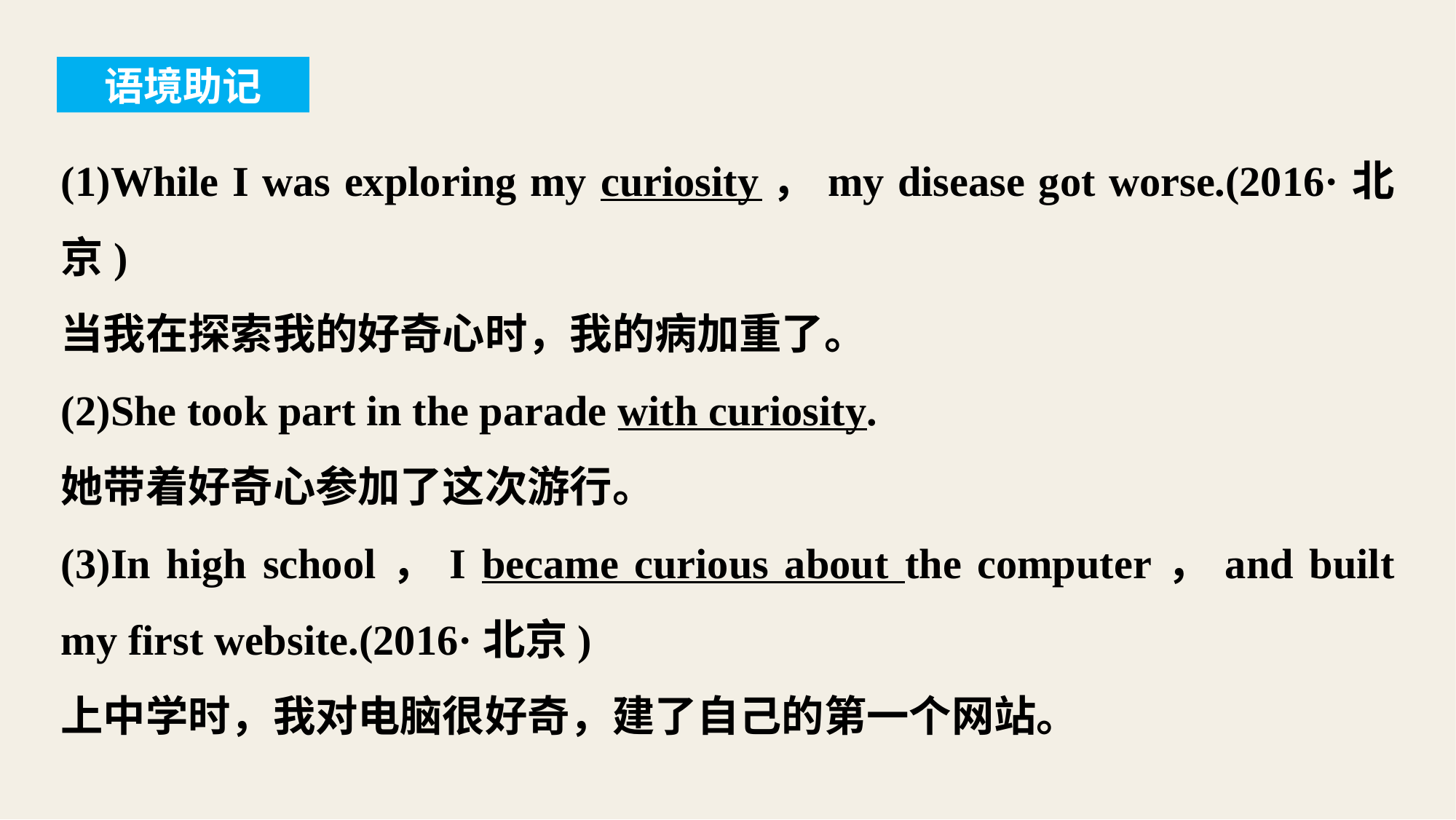

语境助记
(1)While I was exploring my curiosity，my disease got worse.(2016·北京)
当我在探索我的好奇心时，我的病加重了。
(2)She took part in the parade with curiosity.
她带着好奇心参加了这次游行。
(3)In high school，I became curious about the computer，and built my first website.(2016·北京)
上中学时，我对电脑很好奇，建了自己的第一个网站。